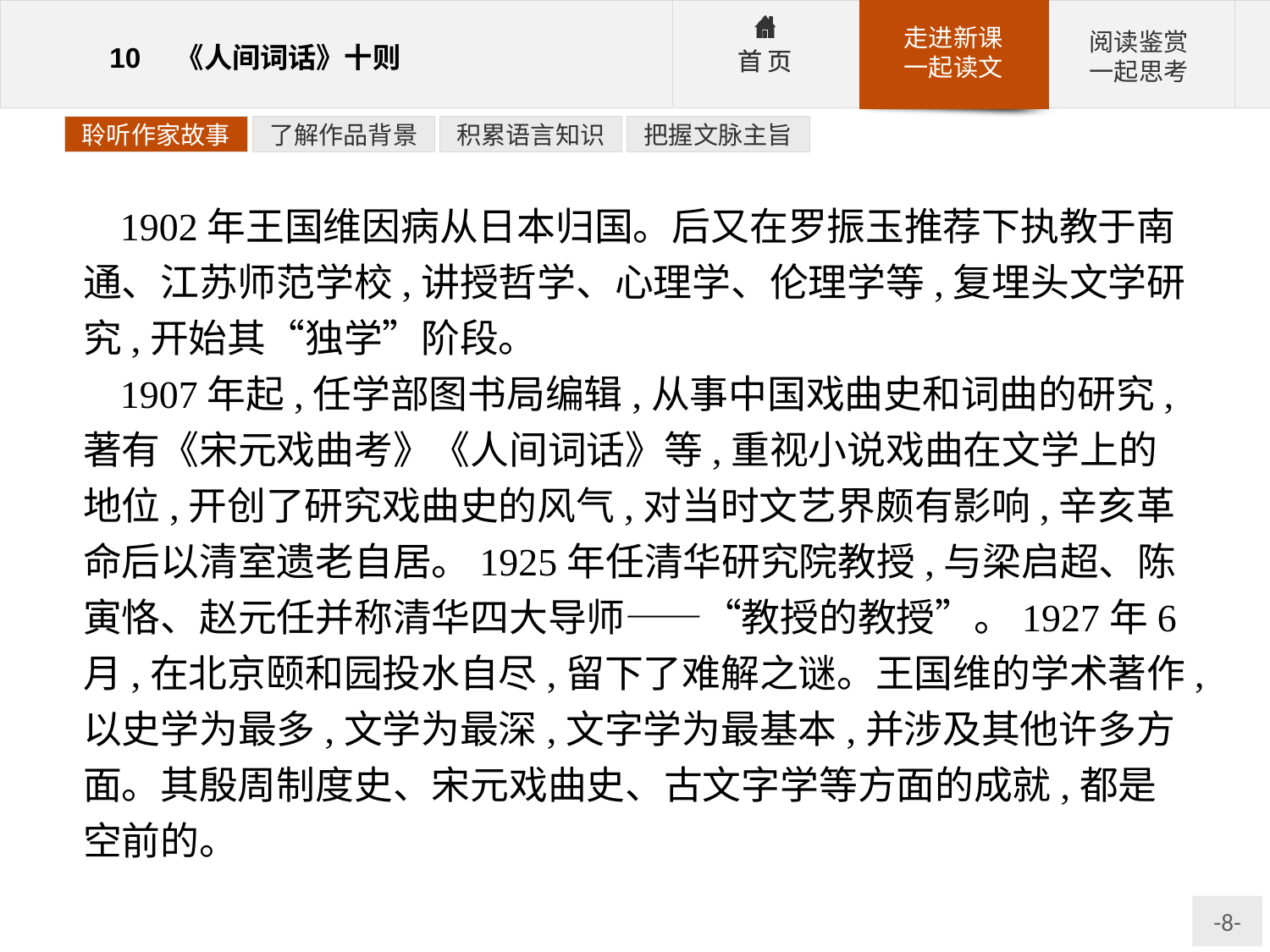

聆听作家故事
了解作品背景
积累语言知识
把握文脉主旨
1902年王国维因病从日本归国。后又在罗振玉推荐下执教于南通、江苏师范学校,讲授哲学、心理学、伦理学等,复埋头文学研究,开始其“独学”阶段。
1907年起,任学部图书局编辑,从事中国戏曲史和词曲的研究,著有《宋元戏曲考》《人间词话》等,重视小说戏曲在文学上的地位,开创了研究戏曲史的风气,对当时文艺界颇有影响,辛亥革命后以清室遗老自居。1925年任清华研究院教授,与梁启超、陈寅恪、赵元任并称清华四大导师——“教授的教授”。1927年6月,在北京颐和园投水自尽,留下了难解之谜。王国维的学术著作,以史学为最多,文学为最深,文字学为最基本,并涉及其他许多方面。其殷周制度史、宋元戏曲史、古文字学等方面的成就,都是空前的。